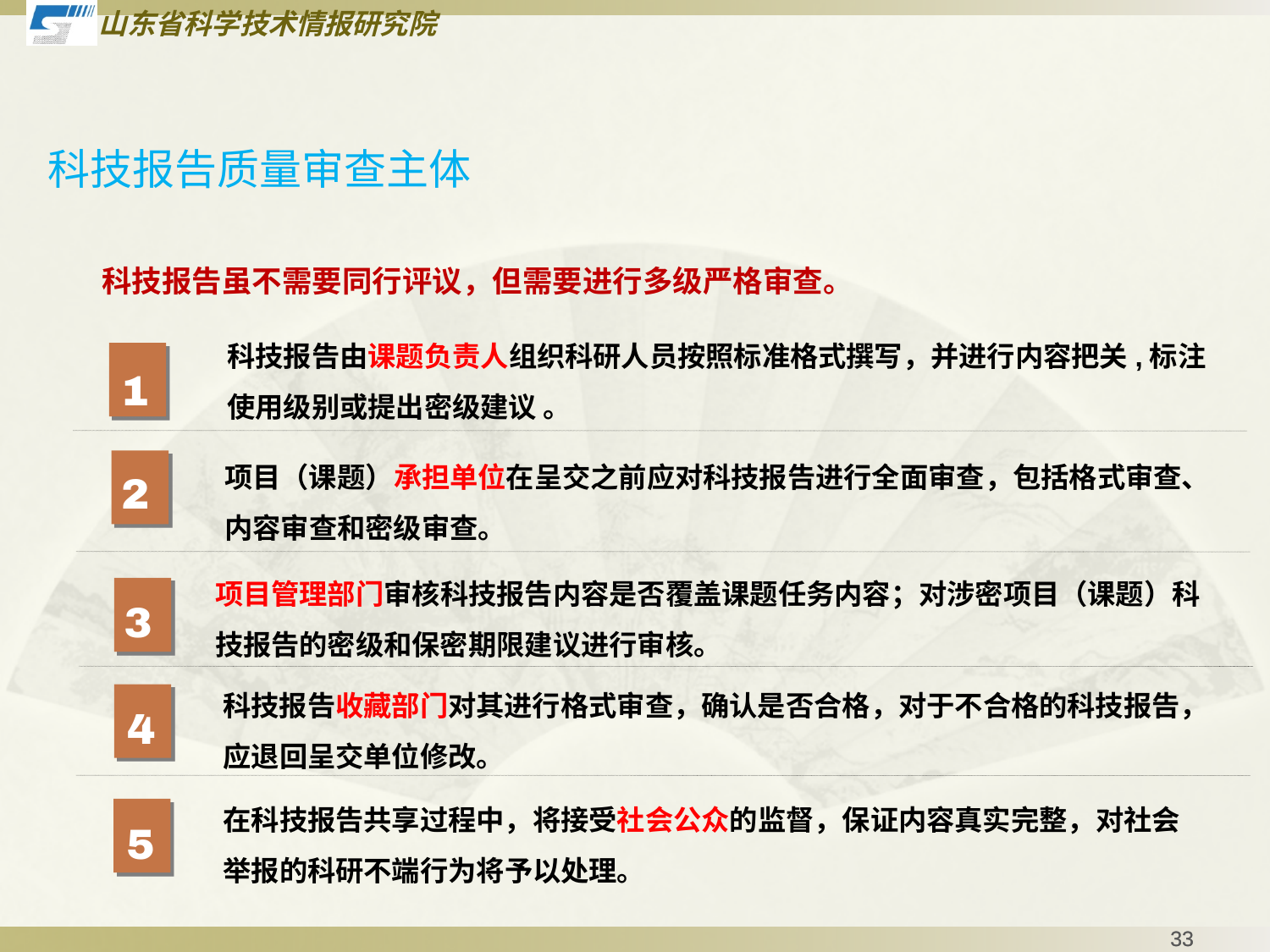

科技报告质量审查主体
科技报告虽不需要同行评议，但需要进行多级严格审查。
科技报告由课题负责人组织科研人员按照标准格式撰写，并进行内容把关,标注使用级别或提出密级建议 。

1

项目（课题）承担单位在呈交之前应对科技报告进行全面审查，包括格式审查、内容审查和密级审查。

2

项目管理部门审核科技报告内容是否覆盖课题任务内容；对涉密项目（课题）科技报告的密级和保密期限建议进行审核。

3
科技报告收藏部门对其进行格式审查，确认是否合格，对于不合格的科技报告，应退回呈交单位修改。

4

在科技报告共享过程中，将接受社会公众的监督，保证内容真实完整，对社会举报的科研不端行为将予以处理。

5
33
33